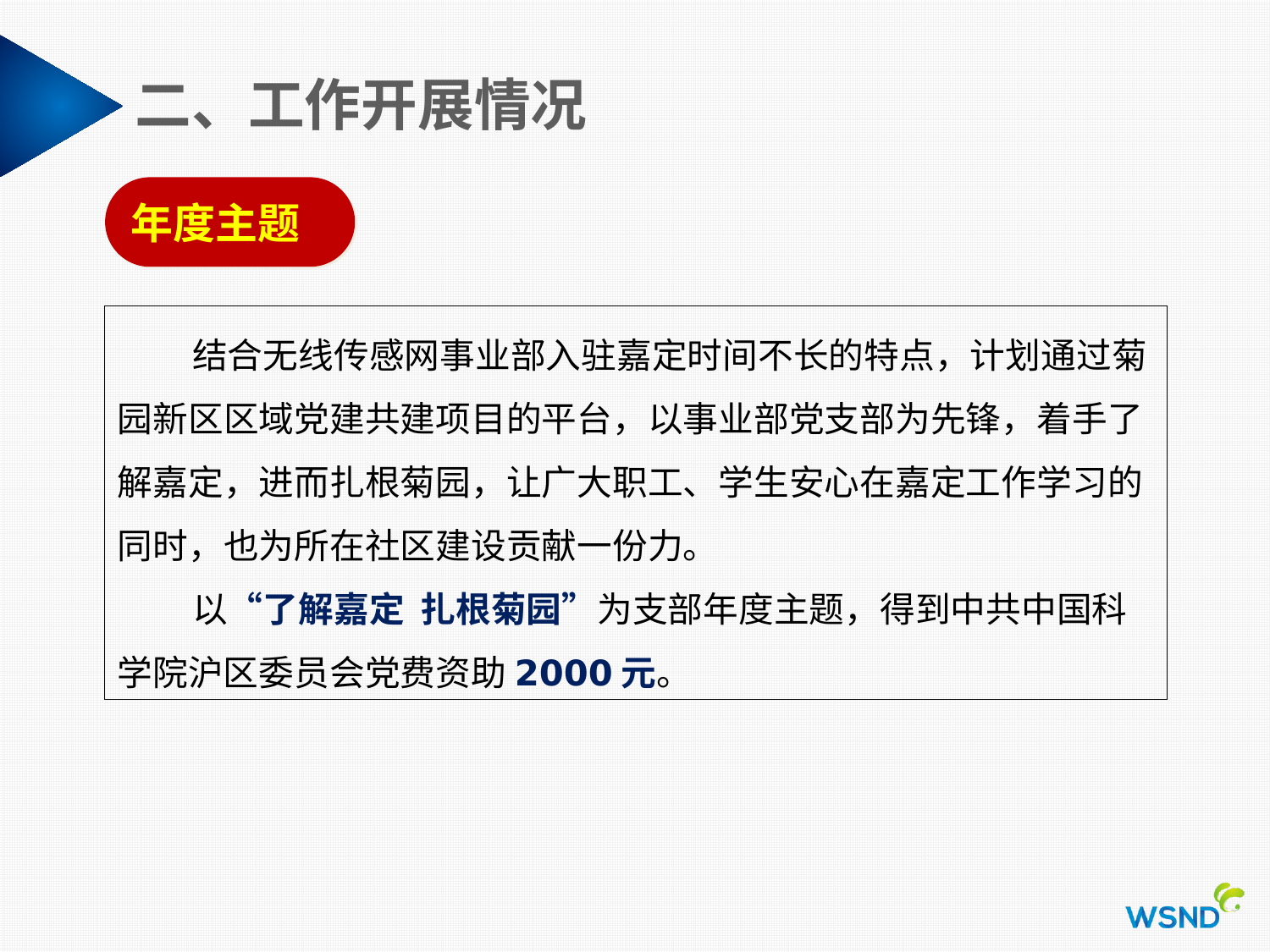

二、工作开展情况
年度主题
结合无线传感网事业部入驻嘉定时间不长的特点，计划通过菊园新区区域党建共建项目的平台，以事业部党支部为先锋，着手了解嘉定，进而扎根菊园，让广大职工、学生安心在嘉定工作学习的同时，也为所在社区建设贡献一份力。
以“了解嘉定  扎根菊园”为支部年度主题，得到中共中国科学院沪区委员会党费资助2000元。